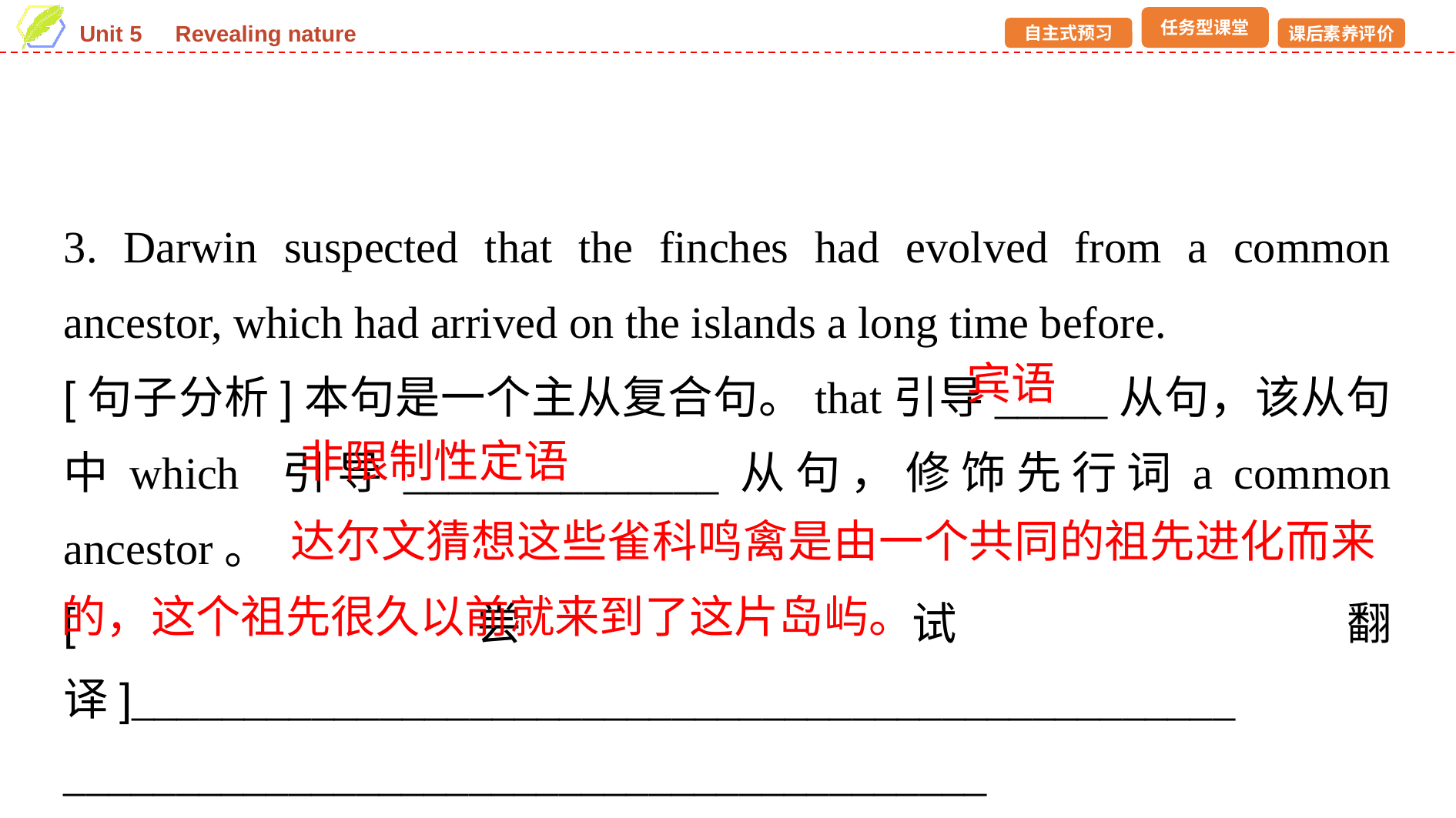

3. Darwin suspected that the finches had evolved from a common ancestor, which had arrived on the islands a long time before.
[句子分析]本句是一个主从复合句。that引导_____从句，该从句中which 引导______________从句，修饰先行词a common ancestor。
[尝试翻译]_________________________________________________
_________________________________________
宾语
非限制性定语
                     达尔文猜想这些雀科鸣禽是由一个共同的祖先进化而来的，这个祖先很久以前就来到了这片岛屿。